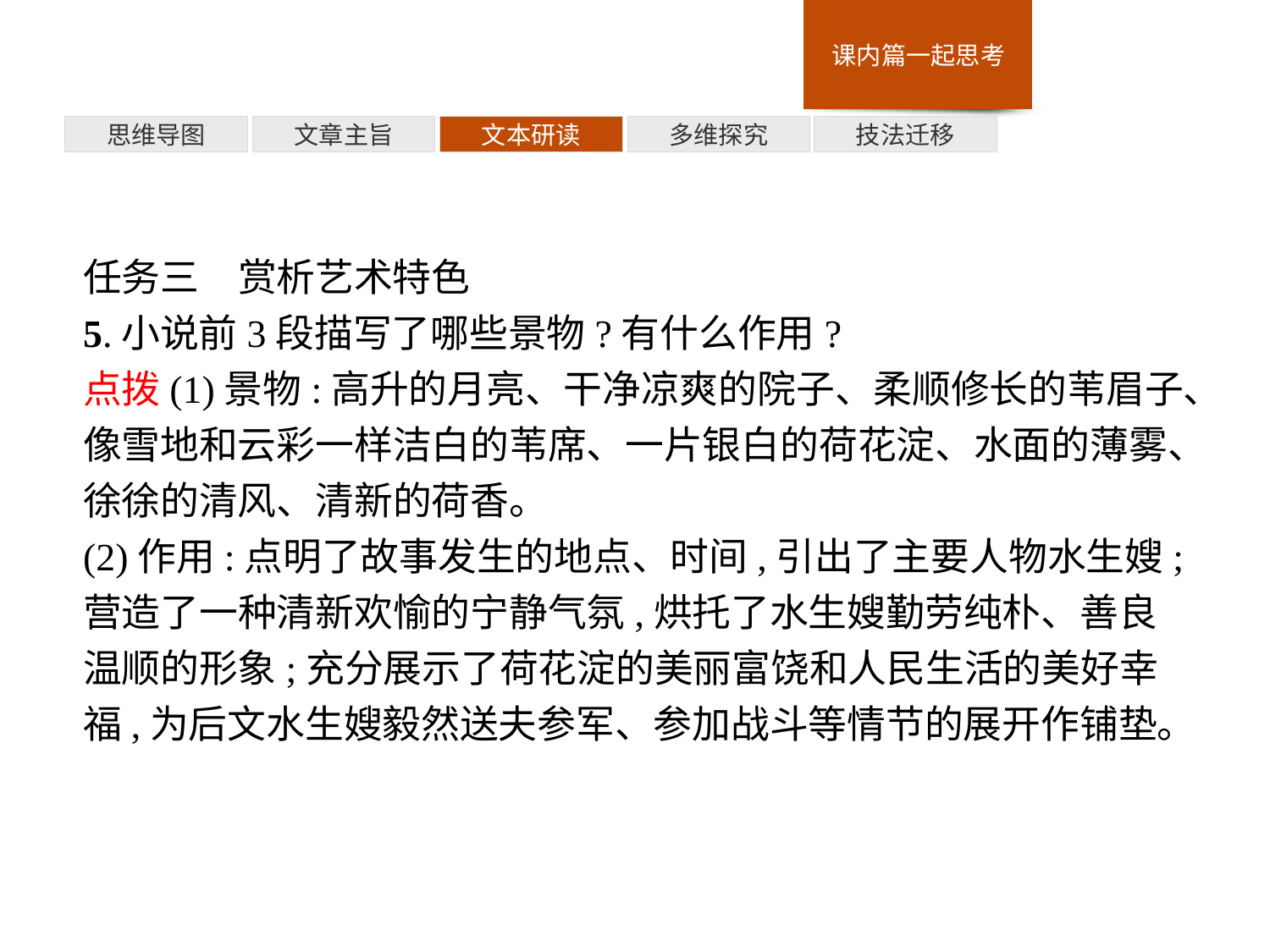

多维探究
思维导图
文章主旨
文本研读
技法迁移
任务三　赏析艺术特色
5.小说前3段描写了哪些景物?有什么作用?
点拨(1)景物:高升的月亮、干净凉爽的院子、柔顺修长的苇眉子、像雪地和云彩一样洁白的苇席、一片银白的荷花淀、水面的薄雾、徐徐的清风、清新的荷香。
(2)作用:点明了故事发生的地点、时间,引出了主要人物水生嫂;营造了一种清新欢愉的宁静气氛,烘托了水生嫂勤劳纯朴、善良温顺的形象;充分展示了荷花淀的美丽富饶和人民生活的美好幸福,为后文水生嫂毅然送夫参军、参加战斗等情节的展开作铺垫。